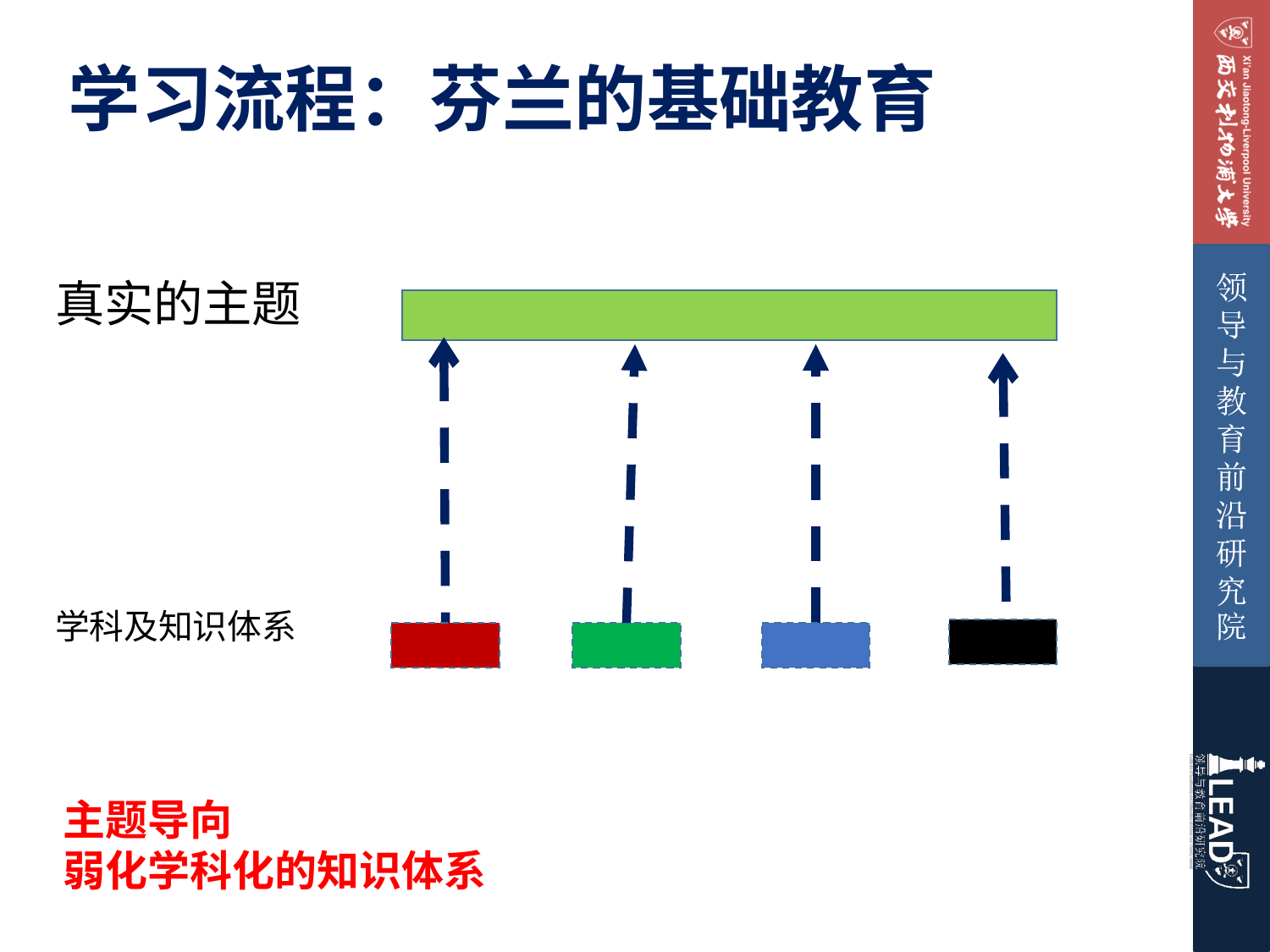

# 学习流程：芬兰的基础教育
真实的主题

学科及知识体系

主题导向
弱化学科化的知识体系